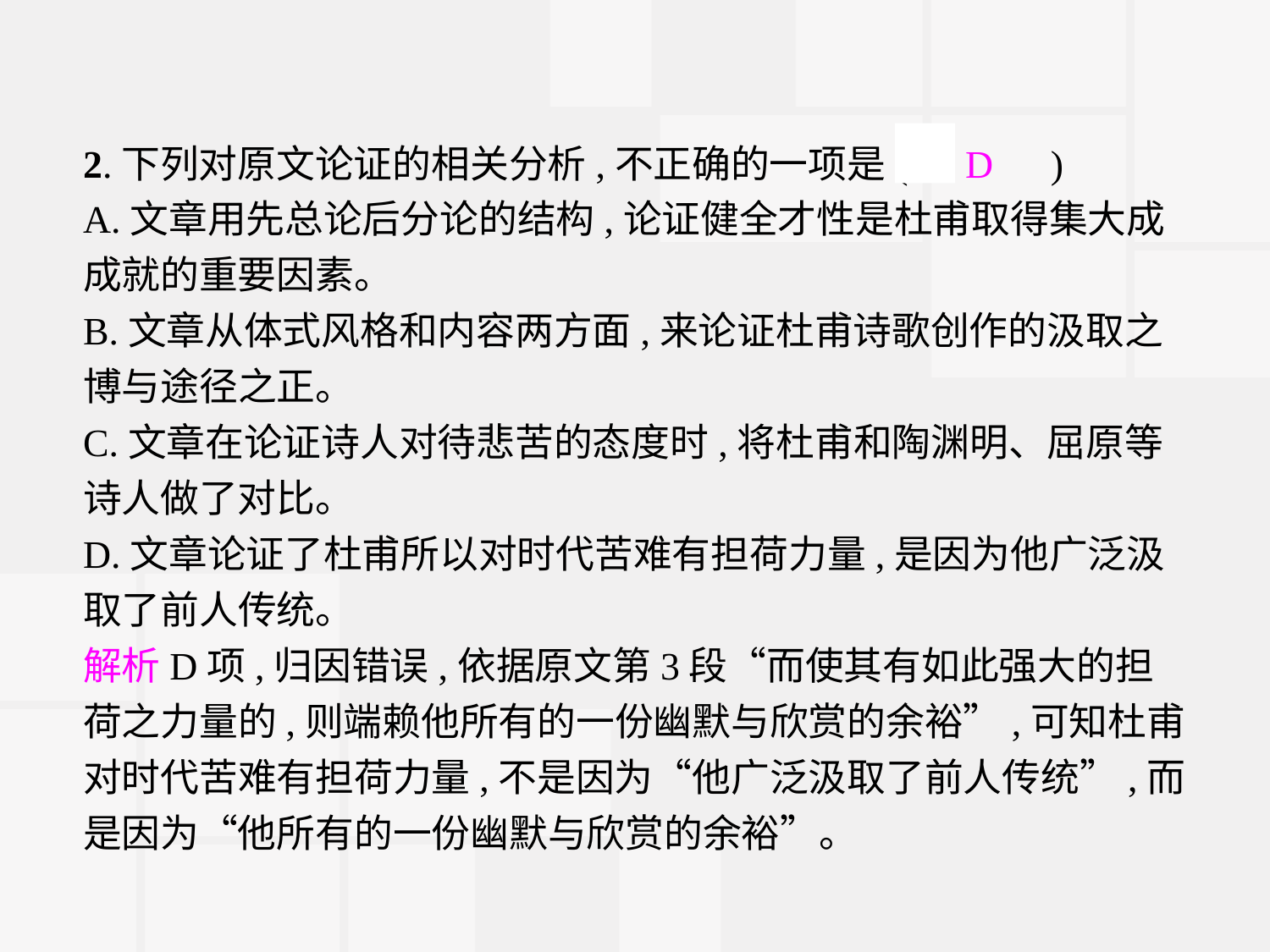

2.下列对原文论证的相关分析,不正确的一项是(　D　)
A.文章用先总论后分论的结构,论证健全才性是杜甫取得集大成成就的重要因素。
B.文章从体式风格和内容两方面,来论证杜甫诗歌创作的汲取之博与途径之正。
C.文章在论证诗人对待悲苦的态度时,将杜甫和陶渊明、屈原等诗人做了对比。
D.文章论证了杜甫所以对时代苦难有担荷力量,是因为他广泛汲取了前人传统。
解析D项,归因错误,依据原文第3段“而使其有如此强大的担荷之力量的,则端赖他所有的一份幽默与欣赏的余裕”,可知杜甫对时代苦难有担荷力量,不是因为“他广泛汲取了前人传统”,而是因为“他所有的一份幽默与欣赏的余裕”。